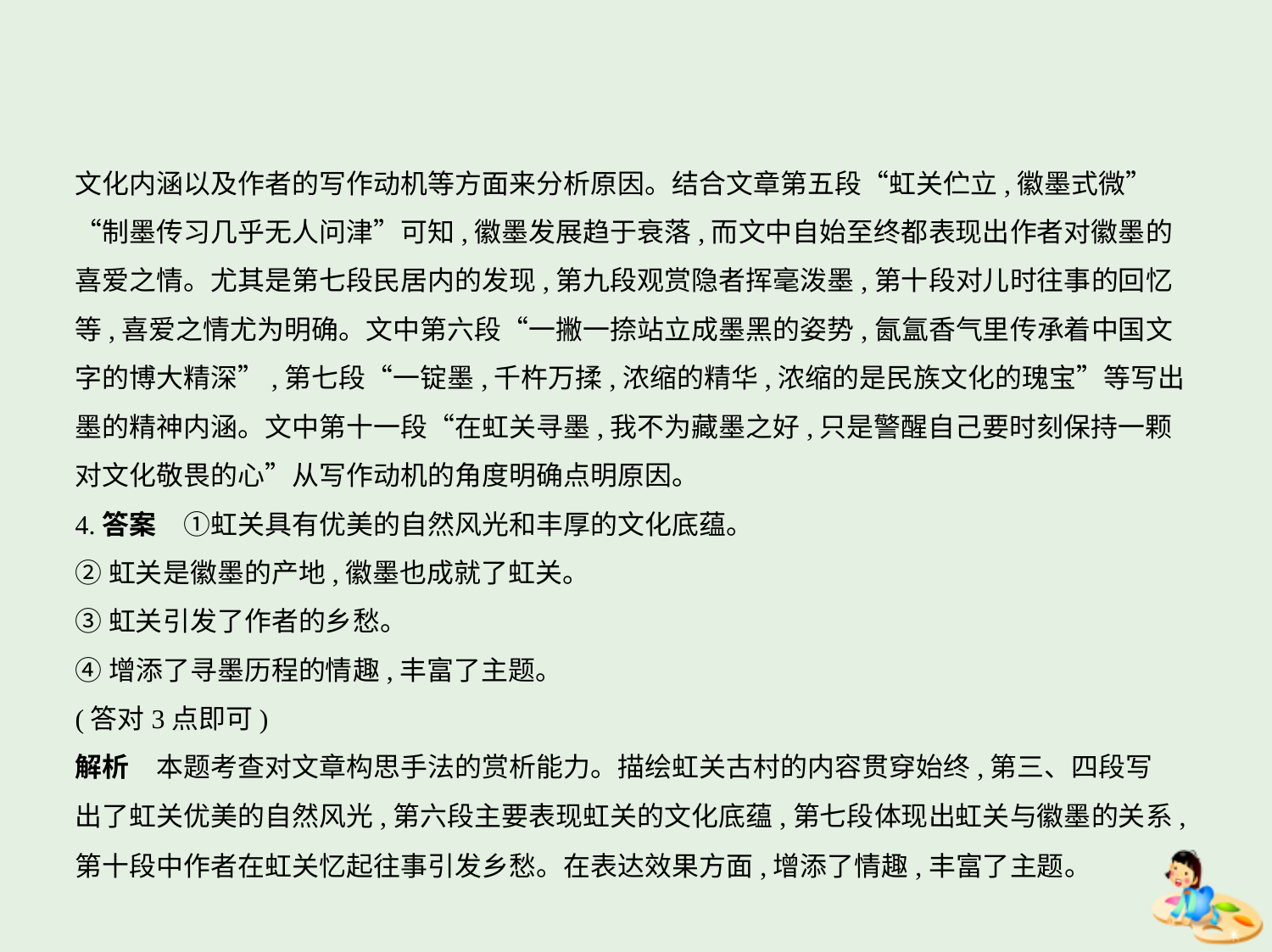

文化内涵以及作者的写作动机等方面来分析原因。结合文章第五段“虹关伫立,徽墨式微”
“制墨传习几乎无人问津”可知,徽墨发展趋于衰落,而文中自始至终都表现出作者对徽墨的
喜爱之情。尤其是第七段民居内的发现,第九段观赏隐者挥毫泼墨,第十段对儿时往事的回忆
等,喜爱之情尤为明确。文中第六段“一撇一捺站立成墨黑的姿势,氤氲香气里传承着中国文
字的博大精深”,第七段“一锭墨,千杵万揉,浓缩的精华,浓缩的是民族文化的瑰宝”等写出
墨的精神内涵。文中第十一段“在虹关寻墨,我不为藏墨之好,只是警醒自己要时刻保持一颗
对文化敬畏的心”从写作动机的角度明确点明原因。
4.答案　①虹关具有优美的自然风光和丰厚的文化底蕴。
②虹关是徽墨的产地,徽墨也成就了虹关。
③虹关引发了作者的乡愁。
④增添了寻墨历程的情趣,丰富了主题。
(答对3点即可)
解析　本题考查对文章构思手法的赏析能力。描绘虹关古村的内容贯穿始终,第三、四段写
出了虹关优美的自然风光,第六段主要表现虹关的文化底蕴,第七段体现出虹关与徽墨的关系,
第十段中作者在虹关忆起往事引发乡愁。在表达效果方面,增添了情趣,丰富了主题。